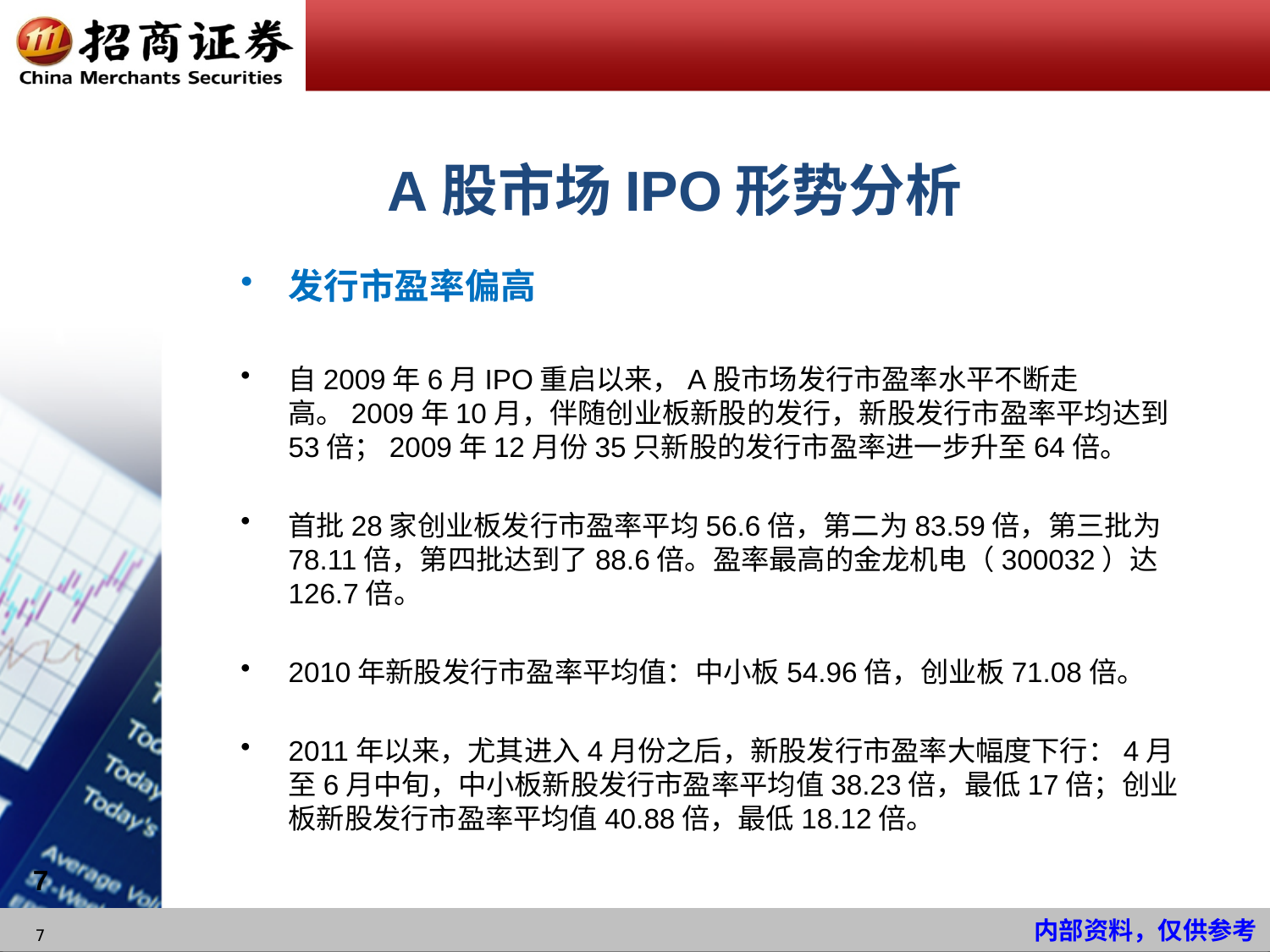

# A股市场IPO形势分析
发行市盈率偏高

自2009年6月IPO重启以来，A股市场发行市盈率水平不断走高。2009年10月，伴随创业板新股的发行，新股发行市盈率平均达到53倍；2009年12月份35只新股的发行市盈率进一步升至64倍。

首批28家创业板发行市盈率平均56.6倍，第二为83.59倍，第三批为78.11倍，第四批达到了88.6倍。盈率最高的金龙机电（300032）达126.7倍。

2010年新股发行市盈率平均值：中小板54.96倍，创业板71.08倍。

2011年以来，尤其进入4月份之后，新股发行市盈率大幅度下行：4月至6月中旬，中小板新股发行市盈率平均值38.23倍，最低17倍；创业板新股发行市盈率平均值40.88倍，最低18.12倍。

7
7